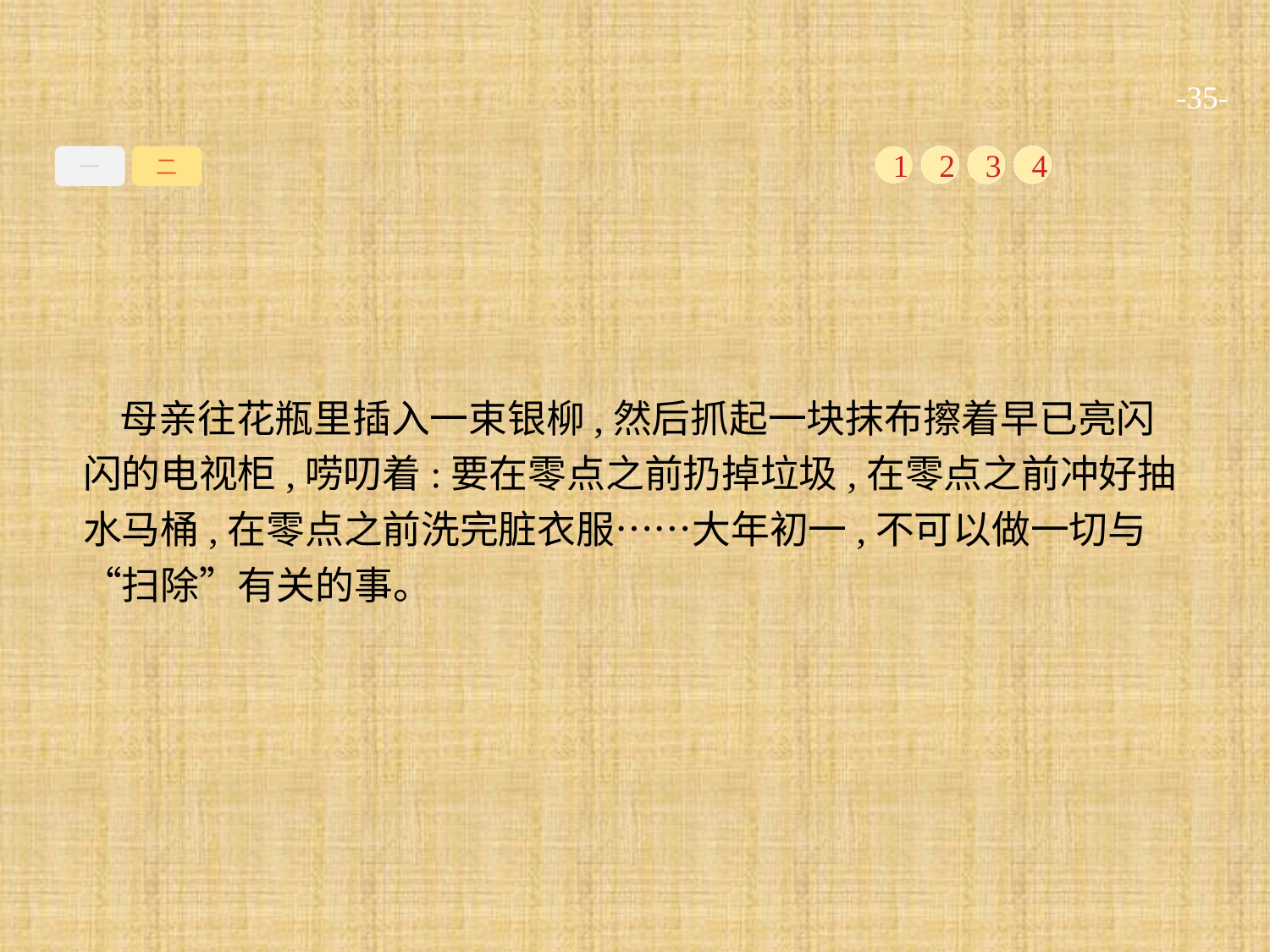

-35-
一
二
1
2
3
4
母亲往花瓶里插入一束银柳,然后抓起一块抹布擦着早已亮闪闪的电视柜,唠叨着:要在零点之前扔掉垃圾,在零点之前冲好抽水马桶,在零点之前洗完脏衣服……大年初一,不可以做一切与“扫除”有关的事。